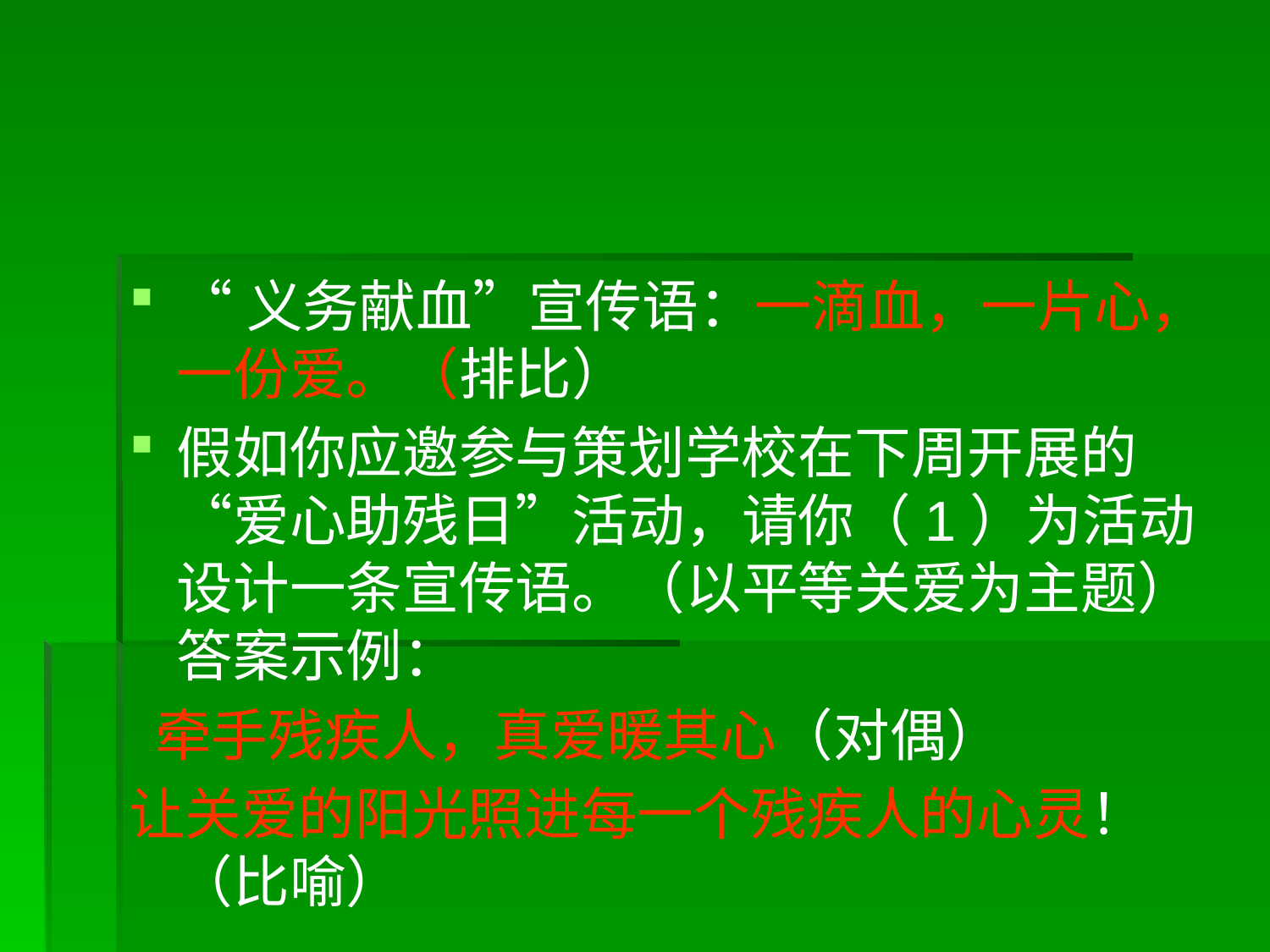

#
“义务献血”宣传语：一滴血，一片心，一份爱。（排比）
假如你应邀参与策划学校在下周开展的“爱心助残日”活动，请你（1）为活动设计一条宣传语。（以平等关爱为主题）答案示例：
 牵手残疾人，真爱暖其心（对偶）
让关爱的阳光照进每一个残疾人的心灵！（比喻）